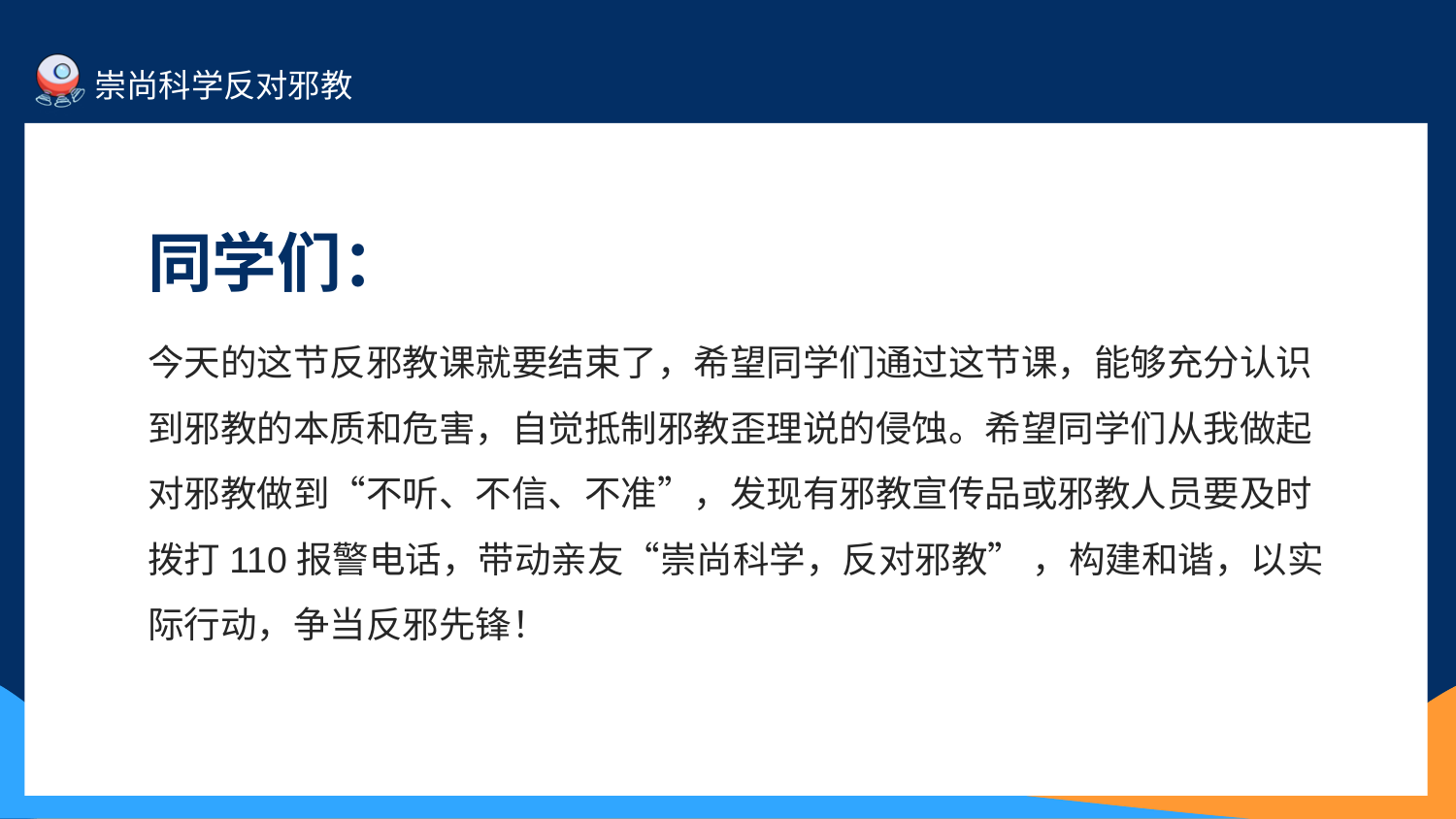

同学们：
今天的这节反邪教课就要结束了，希望同学们通过这节课，能够充分认识到邪教的本质和危害，自觉抵制邪教歪理说的侵蚀。希望同学们从我做起对邪教做到“不听、不信、不准”，发现有邪教宣传品或邪教人员要及时拨打110报警电话，带动亲友“崇尚科学，反对邪教” ，构建和谐，以实际行动，争当反邪先锋！